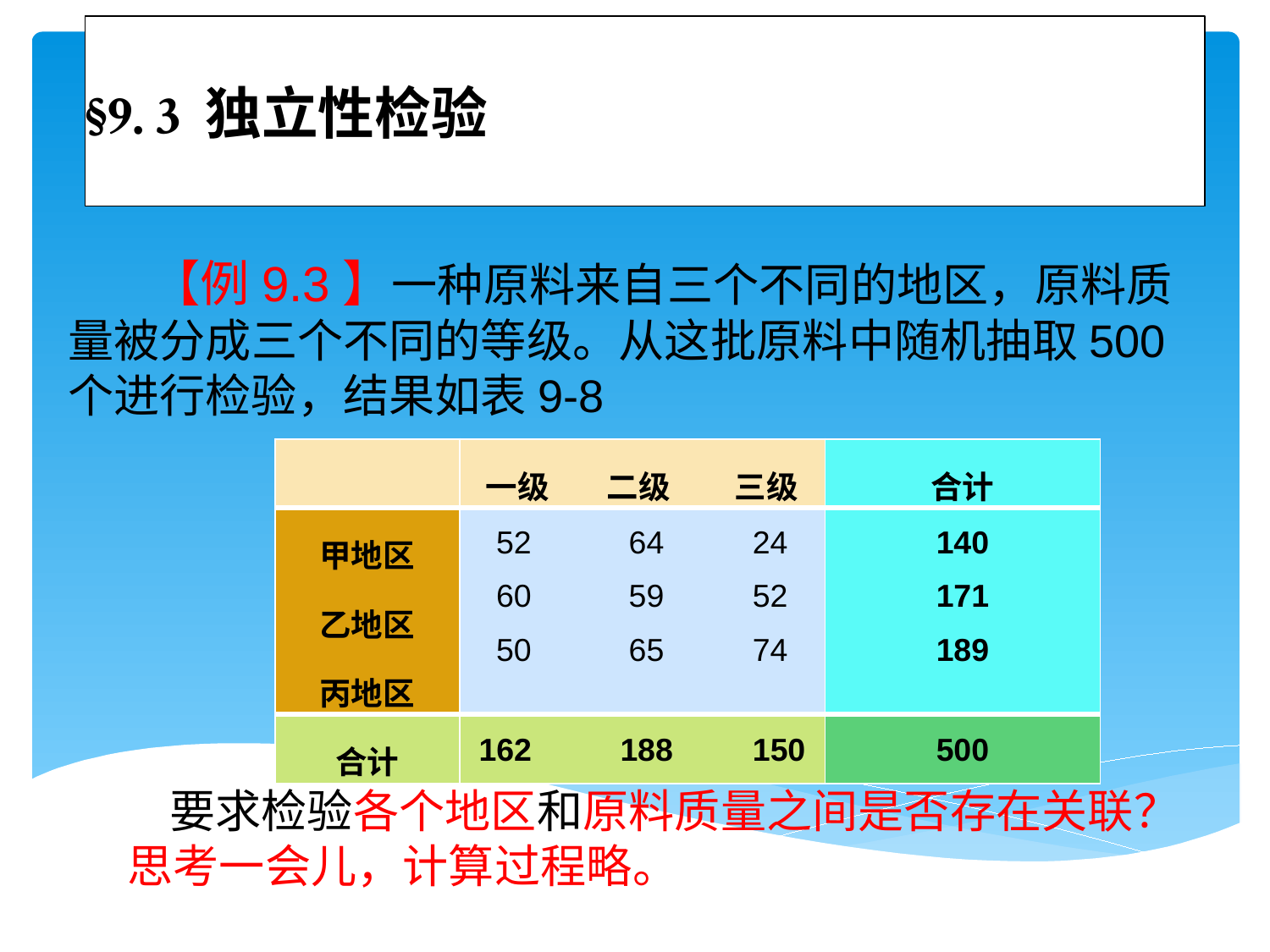

# §9. 3 独立性检验
       【例9.3】一种原料来自三个不同的地区，原料质量被分成三个不同的等级。从这批原料中随机抽取500个进行检验，结果如表9-8

|  | 一级 二级 三级 | 合计 |
| --- | --- | --- |
| 甲地区 乙地区 丙地区 | 52 64 24 60 59 52 50 65 74 | 140 171 189 |
| 合计 | 162 188 150 | 500 |
   要求检验各个地区和原料质量之间是否存在关联？
思考一会儿，计算过程略。